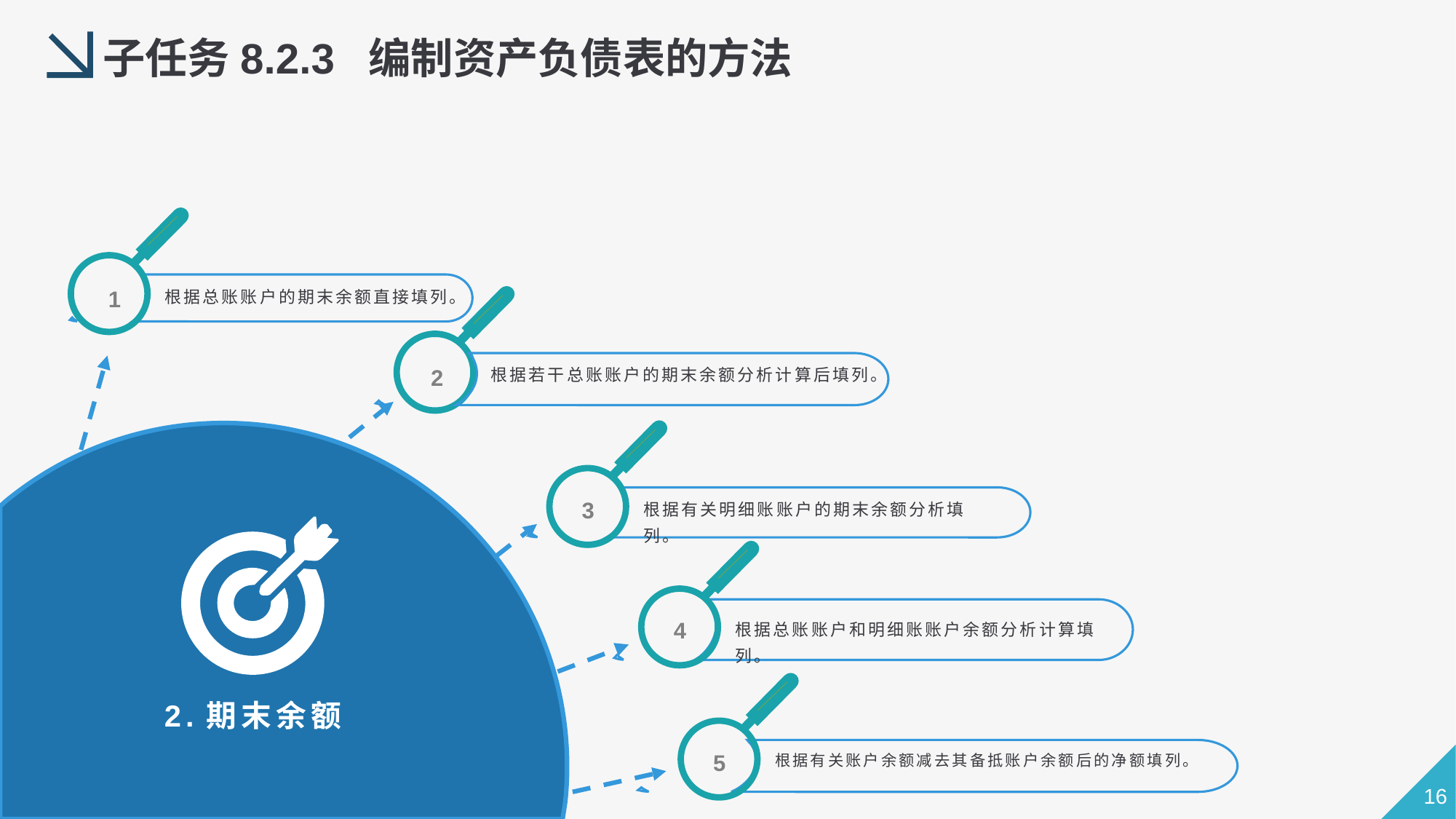

子任务8.2.3  编制资产负债表的方法

1
根据总账账户的期末余额直接填列。

2

根据若干总账账户的期末余额分析计算后填列。

3

根据有关明细账账户的期末余额分析填列。

4
根据总账账户和明细账账户余额分析计算填列。
2.期末余额

5

根据有关账户余额减去其备抵账户余额后的净额填列。